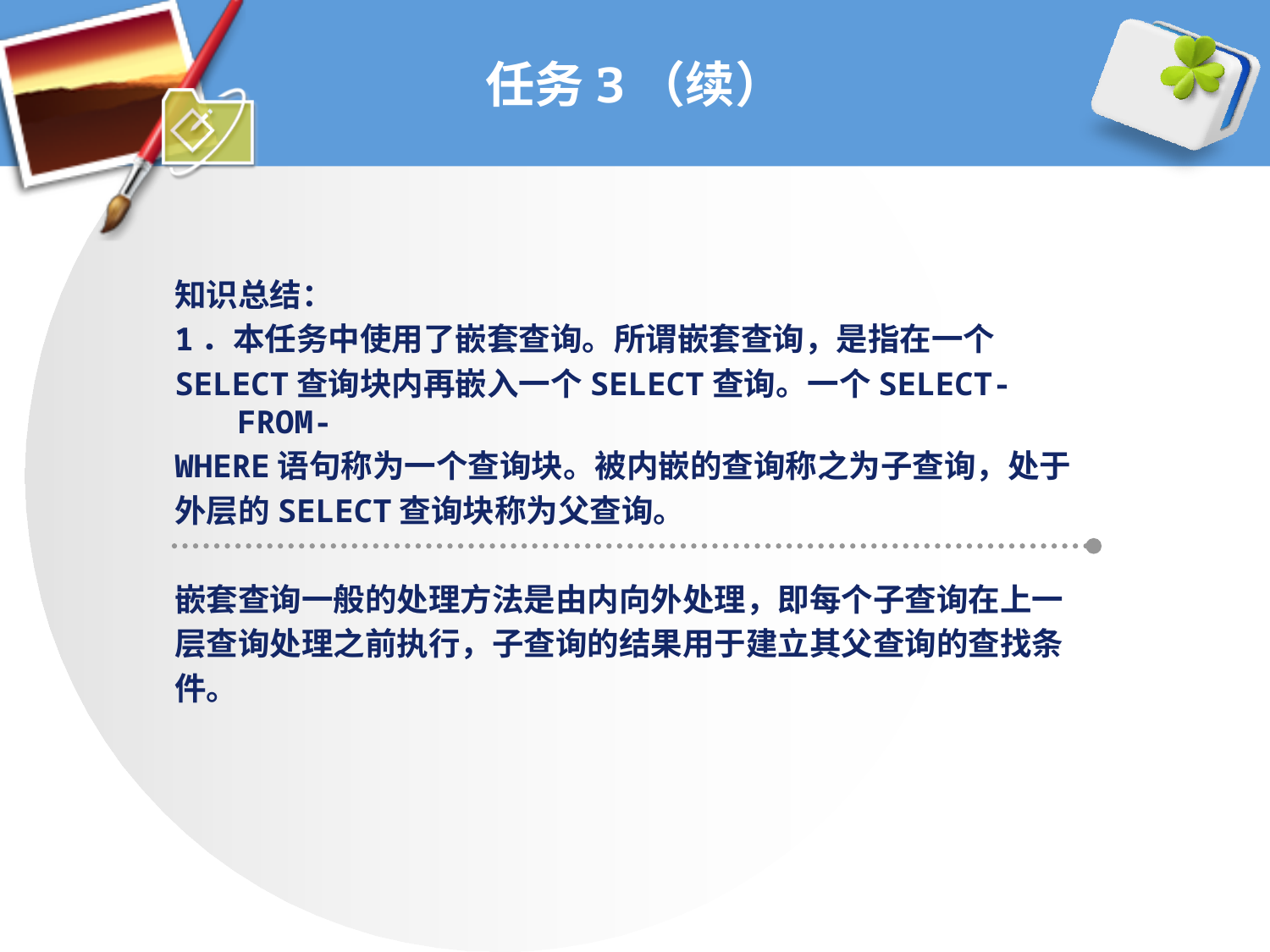

# 任务3（续）
知识总结：
1．本任务中使用了嵌套查询。所谓嵌套查询，是指在一个
SELECT查询块内再嵌入一个SELECT查询。一个SELECT-FROM-
WHERE语句称为一个查询块。被内嵌的查询称之为子查询，处于
外层的SELECT查询块称为父查询。

嵌套查询一般的处理方法是由内向外处理，即每个子查询在上一
层查询处理之前执行，子查询的结果用于建立其父查询的查找条
件。